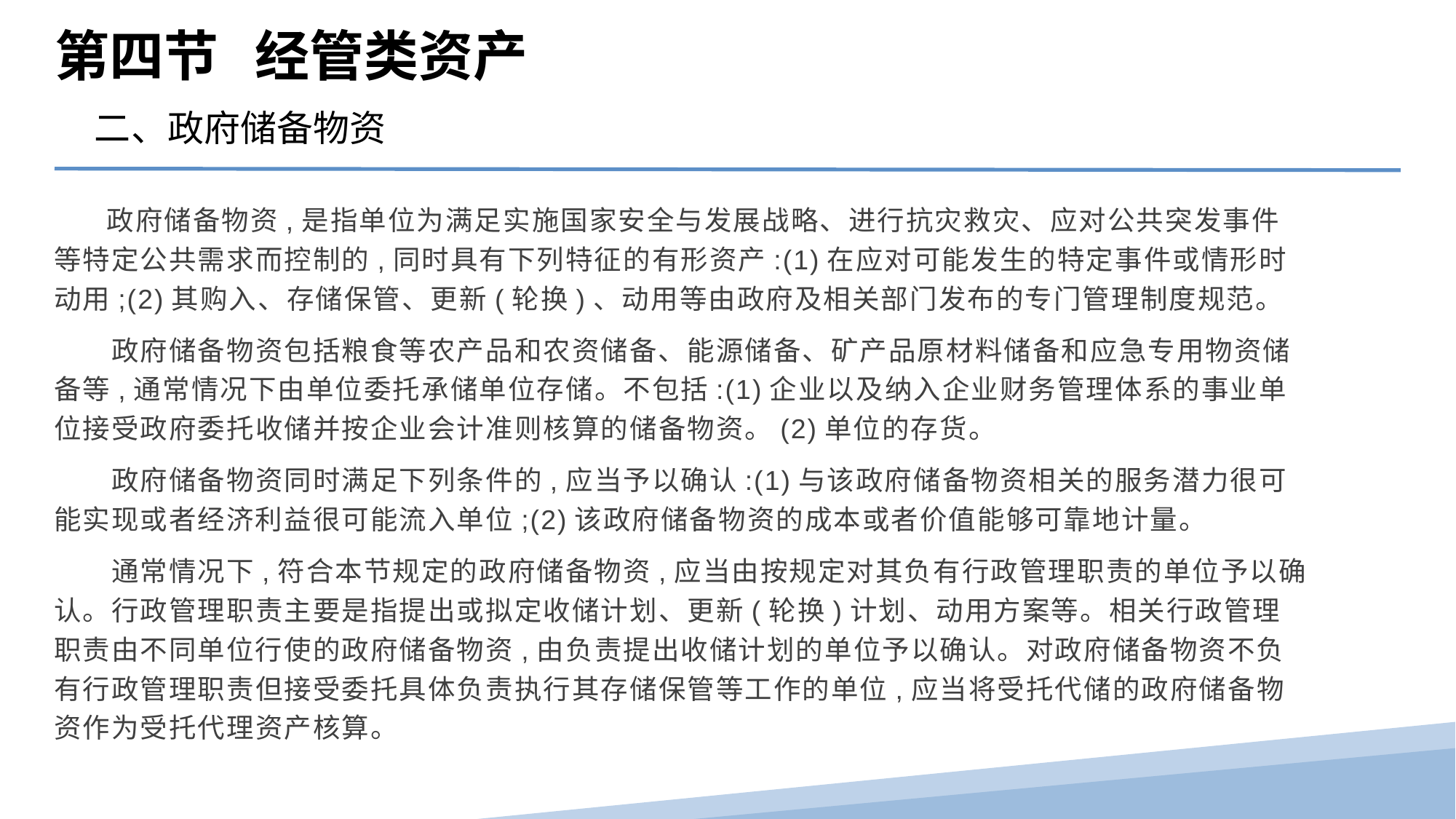

第四节   经管类资产
二、政府储备物资
      政府储备物资,是指单位为满足实施国家安全与发展战略、进行抗灾救灾、应对公共突发事件等特定公共需求而控制的,同时具有下列特征的有形资产:(1)在应对可能发生的特定事件或情形时动用;(2)其购入、存储保管、更新(轮换)、动用等由政府及相关部门发布的专门管理制度规范。
　　政府储备物资包括粮食等农产品和农资储备、能源储备、矿产品原材料储备和应急专用物资储备等,通常情况下由单位委托承储单位存储。不包括:(1)企业以及纳入企业财务管理体系的事业单位接受政府委托收储并按企业会计准则核算的储备物资。(2)单位的存货。
　　政府储备物资同时满足下列条件的,应当予以确认:(1)与该政府储备物资相关的服务潜力很可能实现或者经济利益很可能流入单位;(2)该政府储备物资的成本或者价值能够可靠地计量。
　　通常情况下,符合本节规定的政府储备物资,应当由按规定对其负有行政管理职责的单位予以确认。行政管理职责主要是指提出或拟定收储计划、更新(轮换)计划、动用方案等。相关行政管理职责由不同单位行使的政府储备物资,由负责提出收储计划的单位予以确认。对政府储备物资不负有行政管理职责但接受委托具体负责执行其存储保管等工作的单位,应当将受托代储的政府储备物资作为受托代理资产核算。